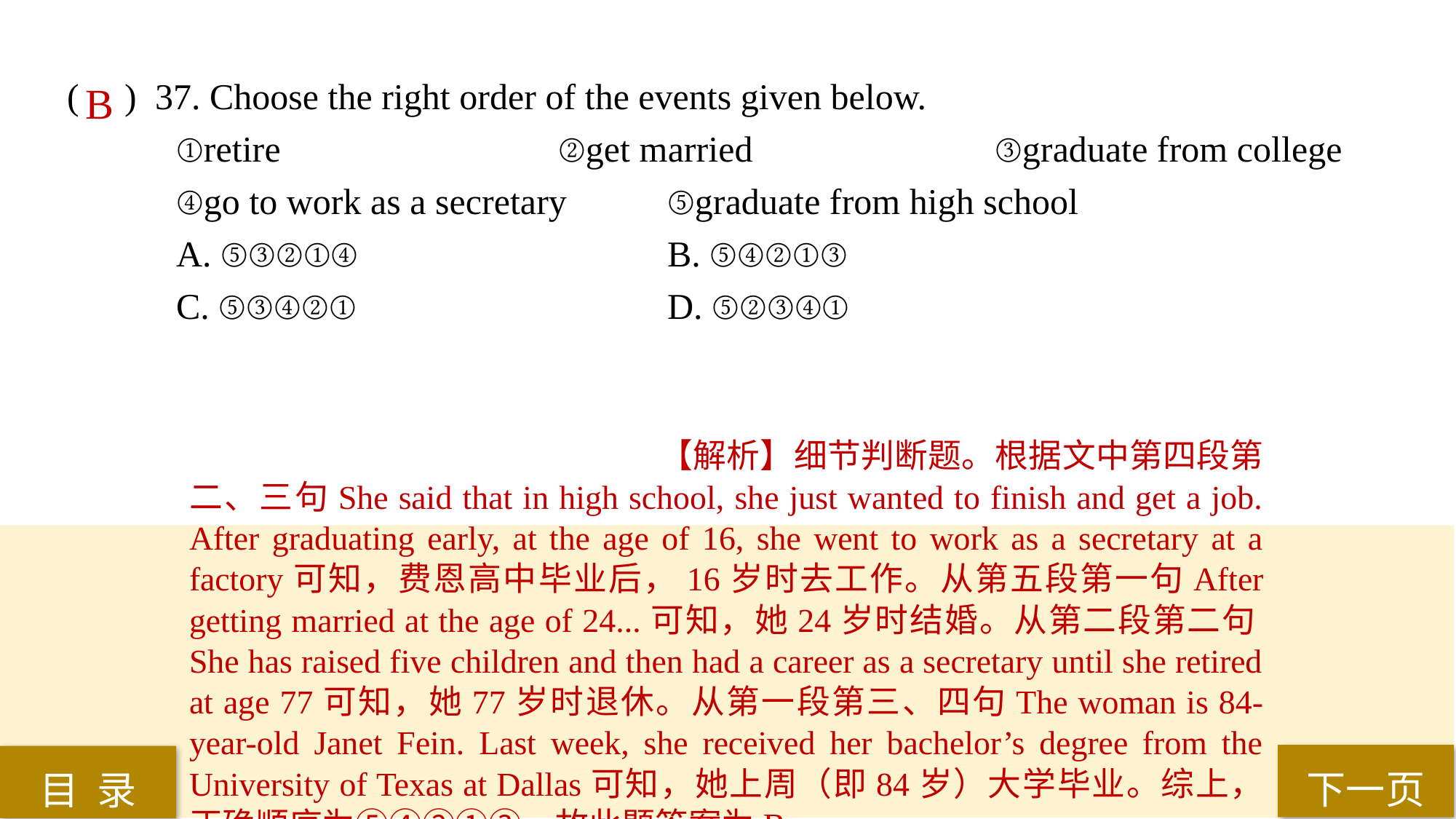

(     )  37. Choose the right order of the events given below.
①retire			②get married			③graduate from college
④go to work as a secretary	⑤graduate from high school
A. ⑤③②①④			B. ⑤④②①③
C. ⑤③④②①			D. ⑤②③④①
B
【解析】细节判断题。根据文中第四段第二、三句She said that in high school, she just wanted to finish and get a job. After graduating early, at the age of 16, she went to work as a secretary at a factory可知，费恩高中毕业后，16岁时去工作。从第五段第一句After getting married at the age of 24...可知，她24岁时结婚。从第二段第二句She has raised five children and then had a career as a secretary until she retired at age 77可知，她77岁时退休。从第一段第三、四句The woman is 84-year-old Janet Fein. Last week, she received her bachelor’s degree from the University of Texas at Dallas可知，她上周（即84岁）大学毕业。综上，正确顺序为⑤④②①③。故此题答案为B。